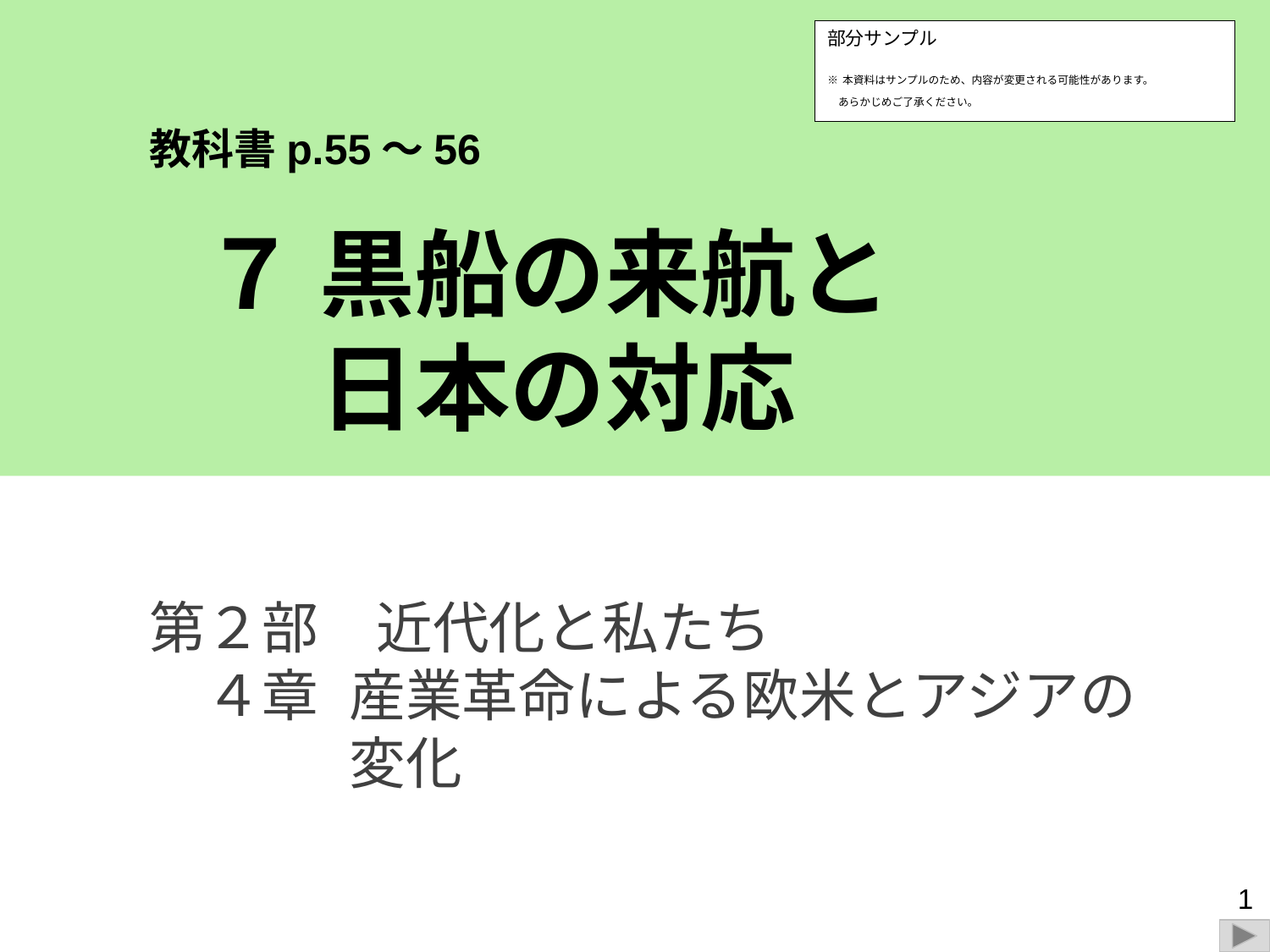

部分サンプル

※本資料はサンプルのため、内容が変更される可能性があります。
　あらかじめご了承ください。
教科書p.55～56
７ 黒船の来航と
　 日本の対応
第２部	近代化と私たち
　４章	産業革命による欧米とアジアの変化
1